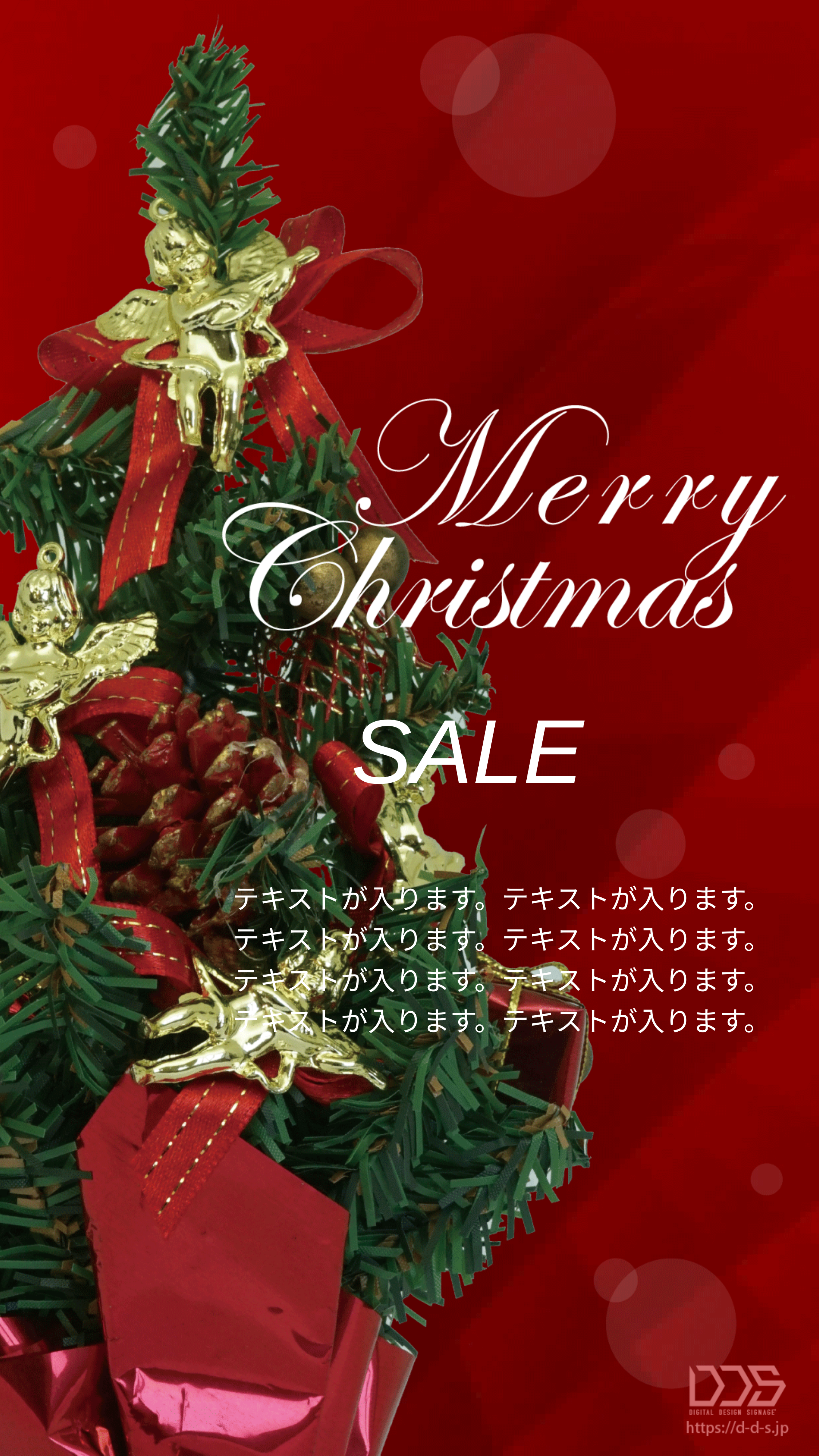

SALE
テキストが入ります。テキストが入ります。
テキストが入ります。テキストが入ります。
テキストが入ります。テキストが入ります。
テキストが入ります。テキストが入ります。